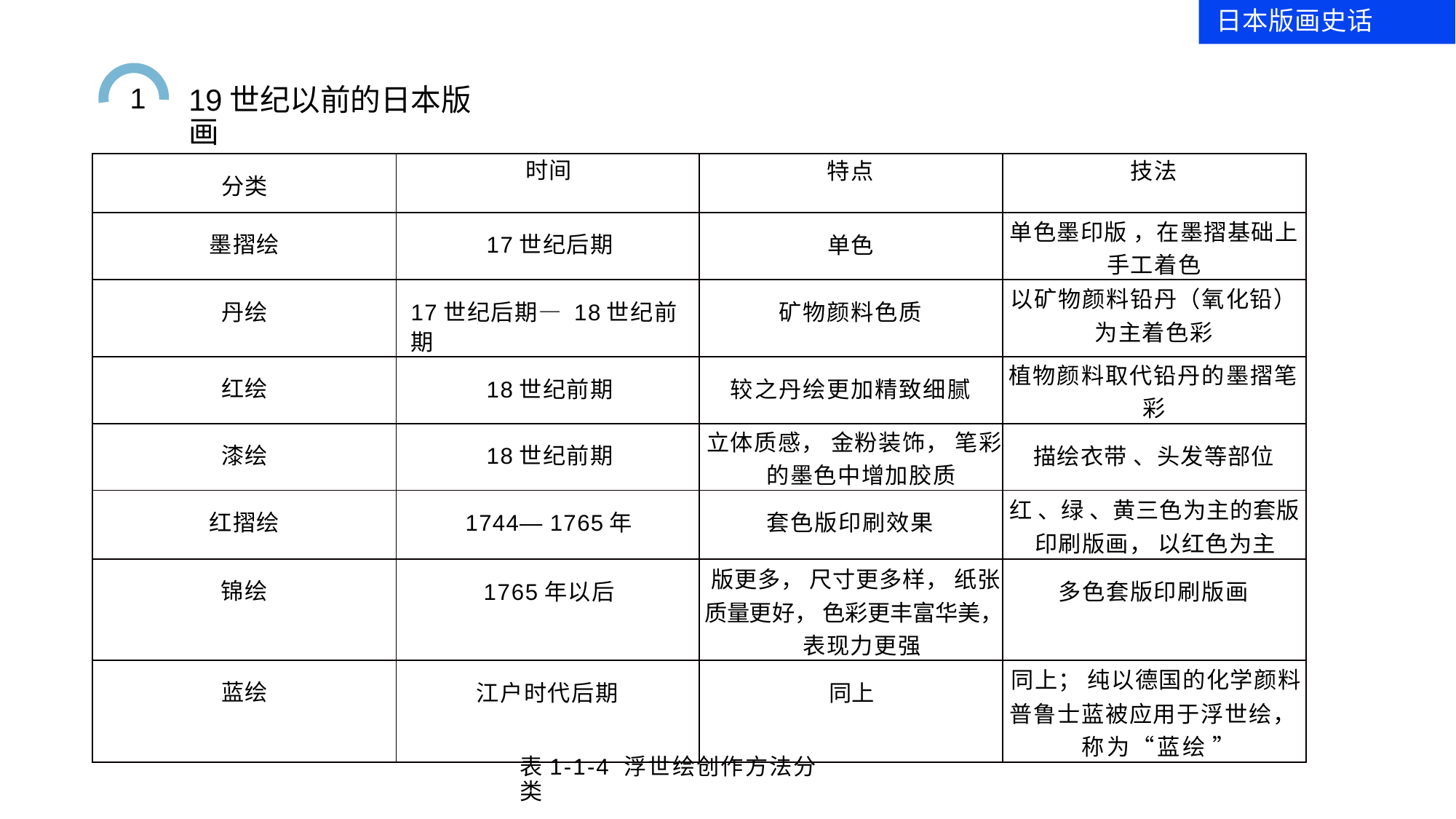

日本版画史话

19世纪以前的日本版画

1
| 分类 | 时间 | 特点 | 技法 |
| --- | --- | --- | --- |
| 墨摺绘 | 17世纪后期 | 单色 | 单色墨印版 ，在墨摺基础上 手工着色 |
| 丹绘 | 17世纪后期— 18世纪前期 | 矿物颜料色质 | 以矿物颜料铅丹（氧化铅） 为主着色彩 |
| 红绘 | 18世纪前期 | 较之丹绘更加精致细腻 | 植物颜料取代铅丹的墨摺笔 彩 |
| 漆绘 | 18世纪前期 | 立体质感， 金粉装饰， 笔彩 的墨色中增加胶质 | 描绘衣带 、头发等部位 |
| 红摺绘 | 1744— 1765年 | 套色版印刷效果 | 红 、绿 、黄三色为主的套版 印刷版画， 以红色为主 |
| 锦绘 | 1765年以后 | 版更多， 尺寸更多样， 纸张 质量更好， 色彩更丰富华美， 表现力更强 | 多色套版印刷版画 |
| 蓝绘 | 江户时代后期 | 同上 | 同上； 纯以德国的化学颜料 普鲁士蓝被应用于浮世绘， 称为“蓝绘 ” |

表1-1-4 浮世绘创作方法分类